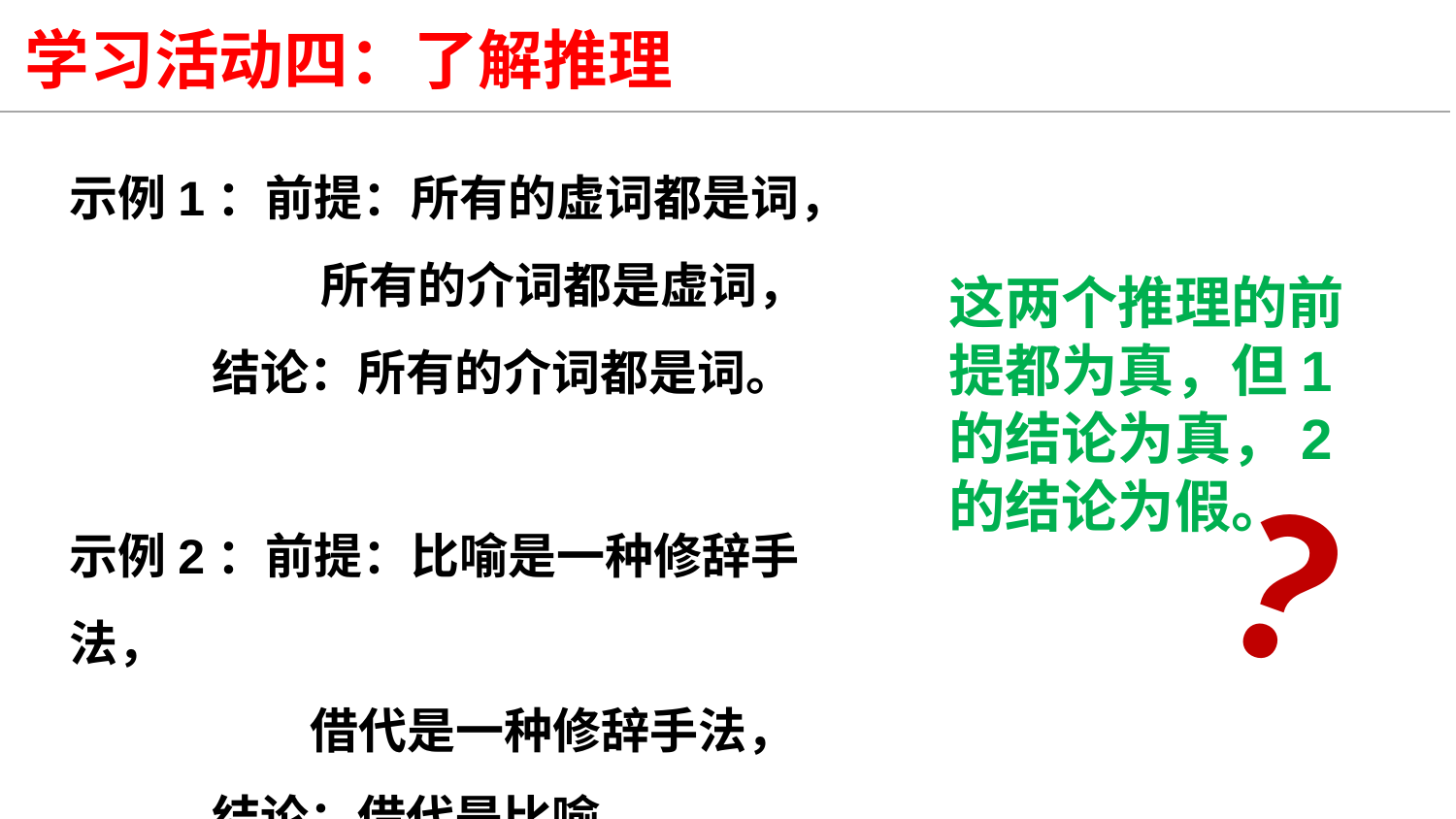

学习活动四：了解推理
示例1：前提：所有的虚词都是词，
                      所有的介词都是虚词，
            结论：所有的介词都是词。
这两个推理的前提都为真，但1的结论为真，2的结论为假。
示例2：前提：比喻是一种修辞手法，
                     借代是一种修辞手法，
            结论：借代是比喻。
？